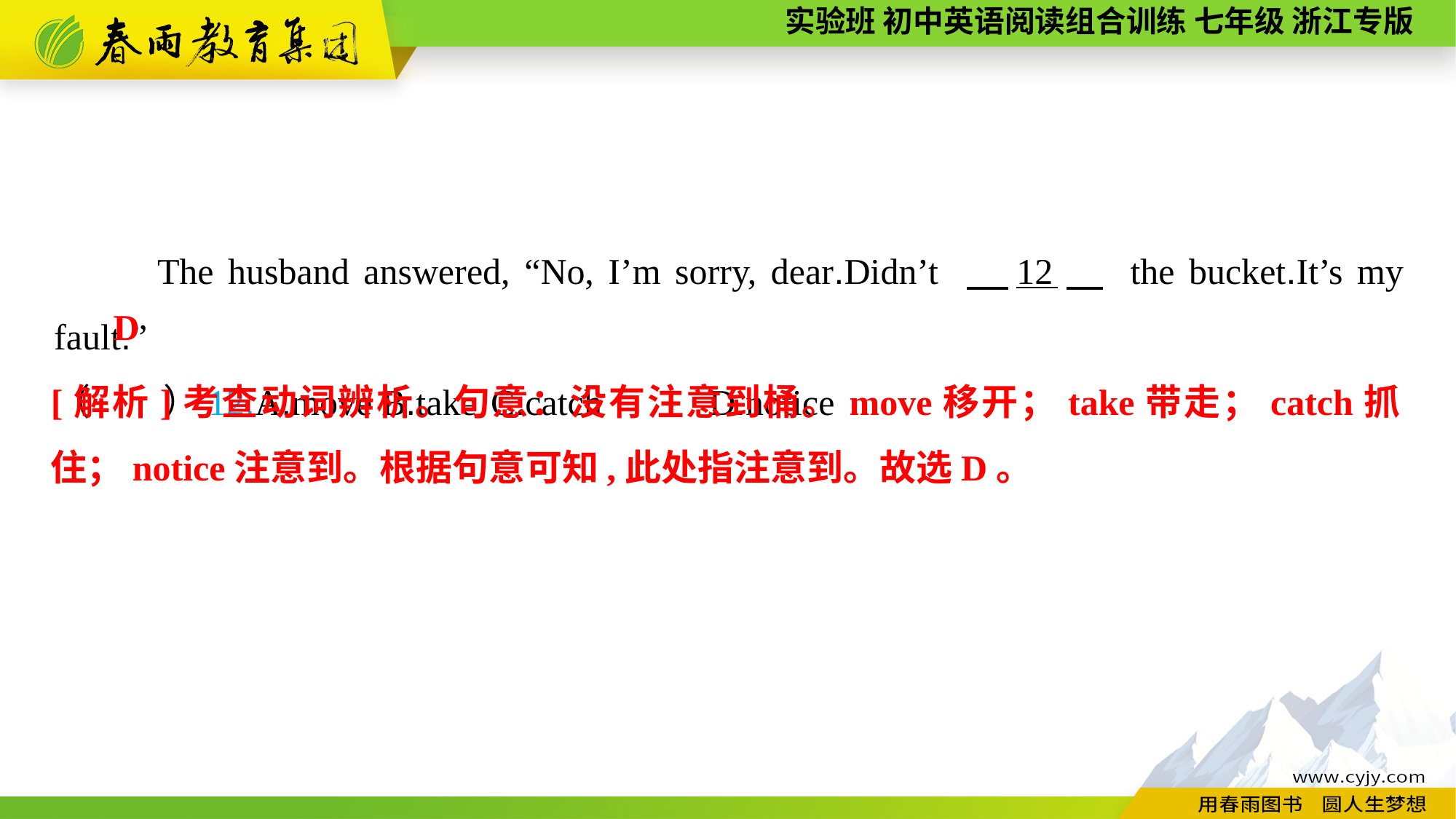

The husband answered, “No, I’m sorry, dear.Didn’t 　12　 the bucket.It’s my fault.”
（　　）12.A.move	B.take	C.catch	D.notice
D
[解析]考查动词辨析。句意：没有注意到桶。move移开；take带走；catch抓住；notice注意到。根据句意可知,此处指注意到。故选D。